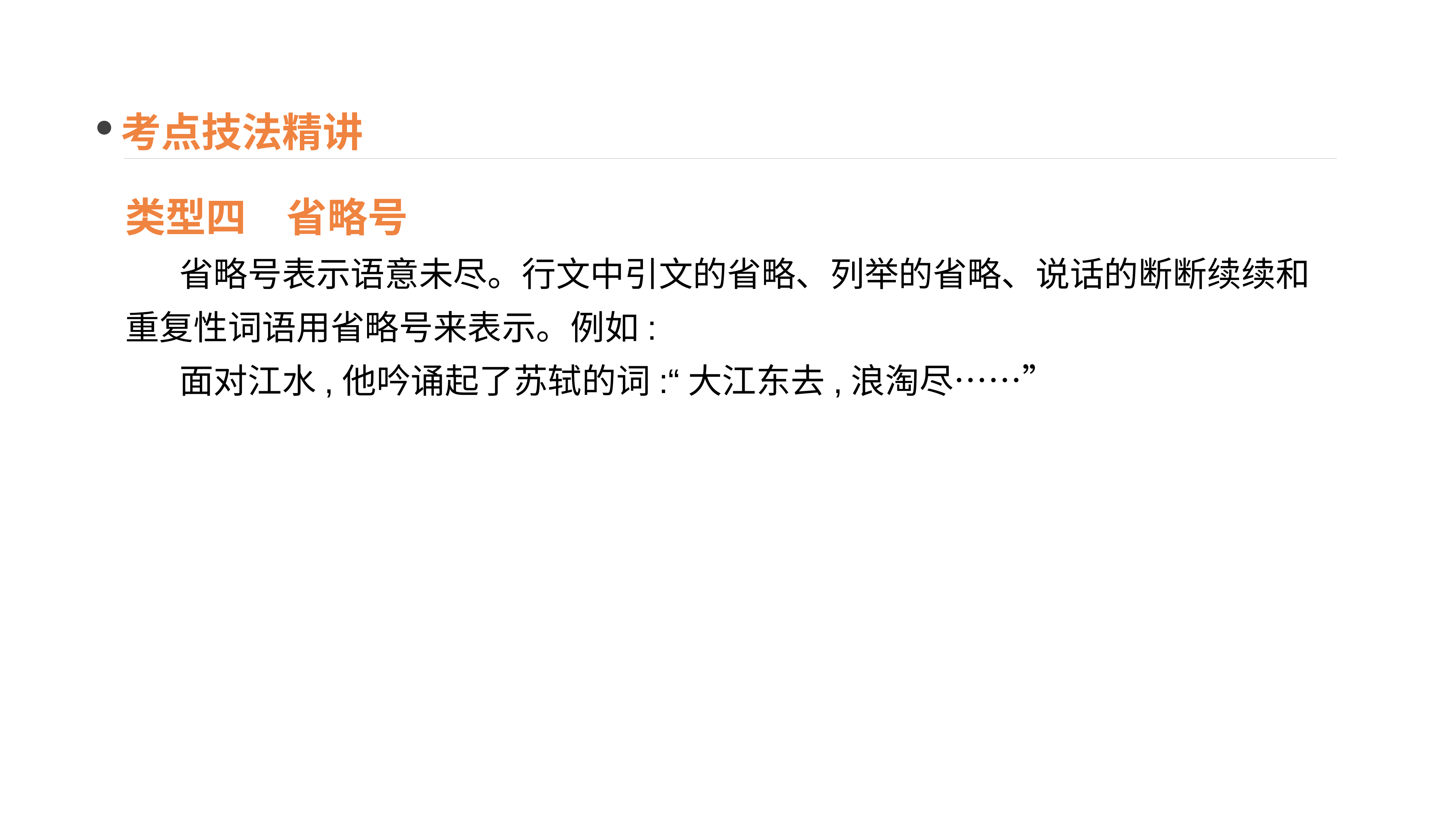

考点技法精讲

类型四　省略号
      省略号表示语意未尽。行文中引文的省略、列举的省略、说话的断断续续和重复性词语用省略号来表示。例如:
      面对江水,他吟诵起了苏轼的词:“大江东去,浪淘尽……”